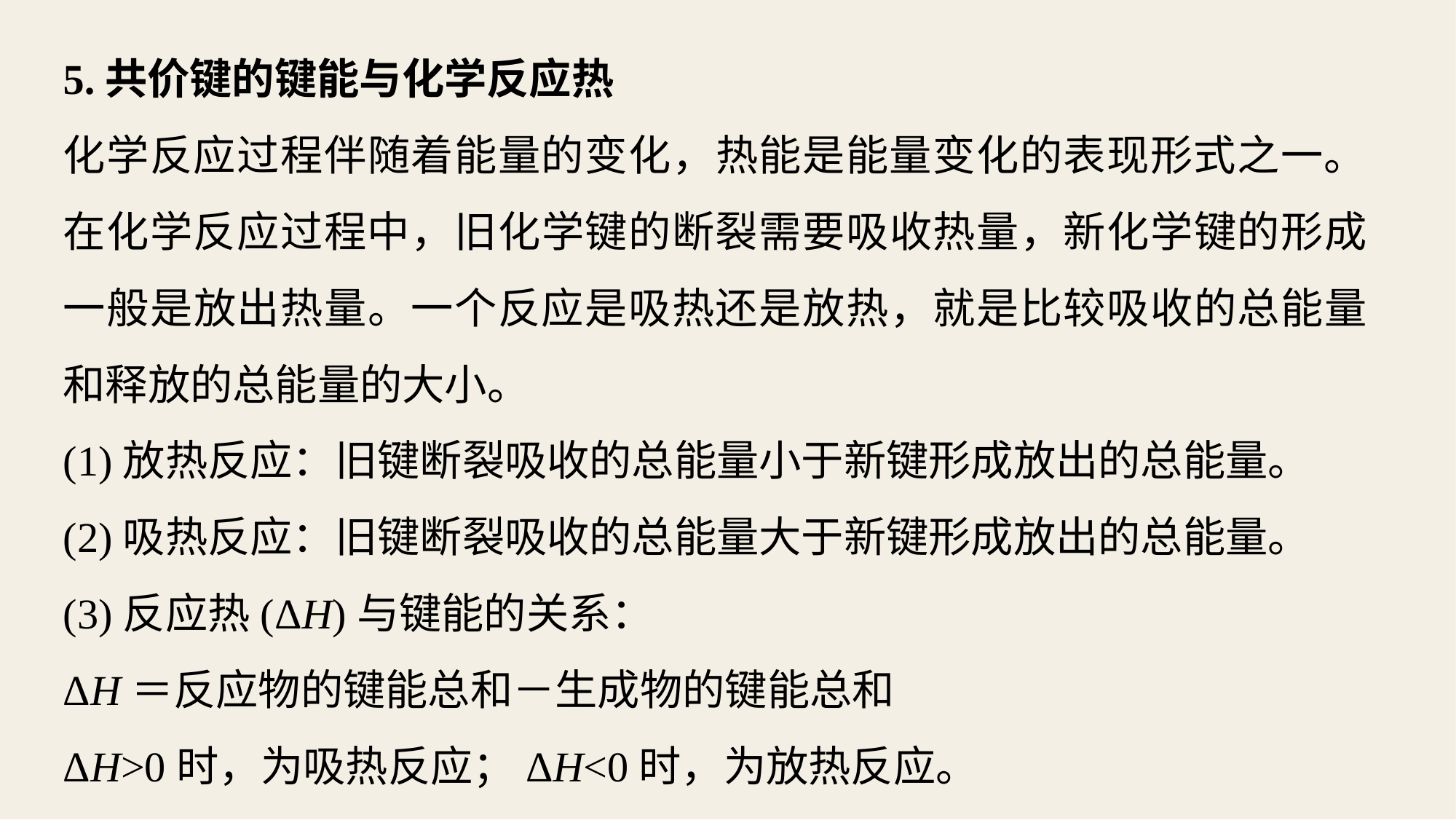

5.共价键的键能与化学反应热
化学反应过程伴随着能量的变化，热能是能量变化的表现形式之一。在化学反应过程中，旧化学键的断裂需要吸收热量，新化学键的形成一般是放出热量。一个反应是吸热还是放热，就是比较吸收的总能量和释放的总能量的大小。
(1)放热反应：旧键断裂吸收的总能量小于新键形成放出的总能量。
(2)吸热反应：旧键断裂吸收的总能量大于新键形成放出的总能量。
(3)反应热(ΔH)与键能的关系：
ΔH＝反应物的键能总和－生成物的键能总和
ΔH>0时，为吸热反应；ΔH<0时，为放热反应。